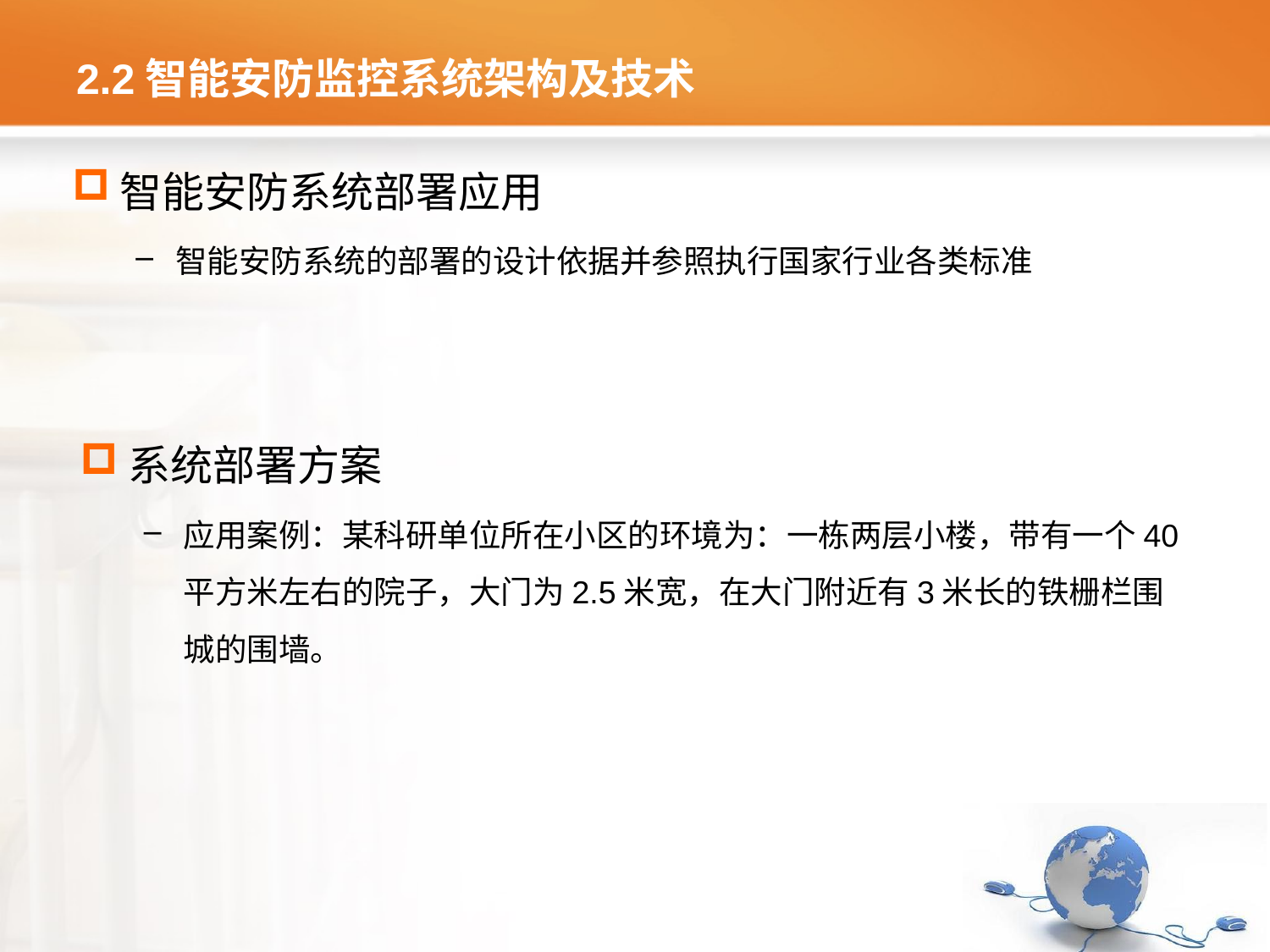

# 2.2智能安防监控系统架构及技术
智能安防系统部署应用
智能安防系统的部署的设计依据并参照执行国家行业各类标准

系统部署方案
应用案例：某科研单位所在小区的环境为：一栋两层小楼，带有一个40平方米左右的院子，大门为2.5米宽，在大门附近有3米长的铁栅栏围城的围墙。